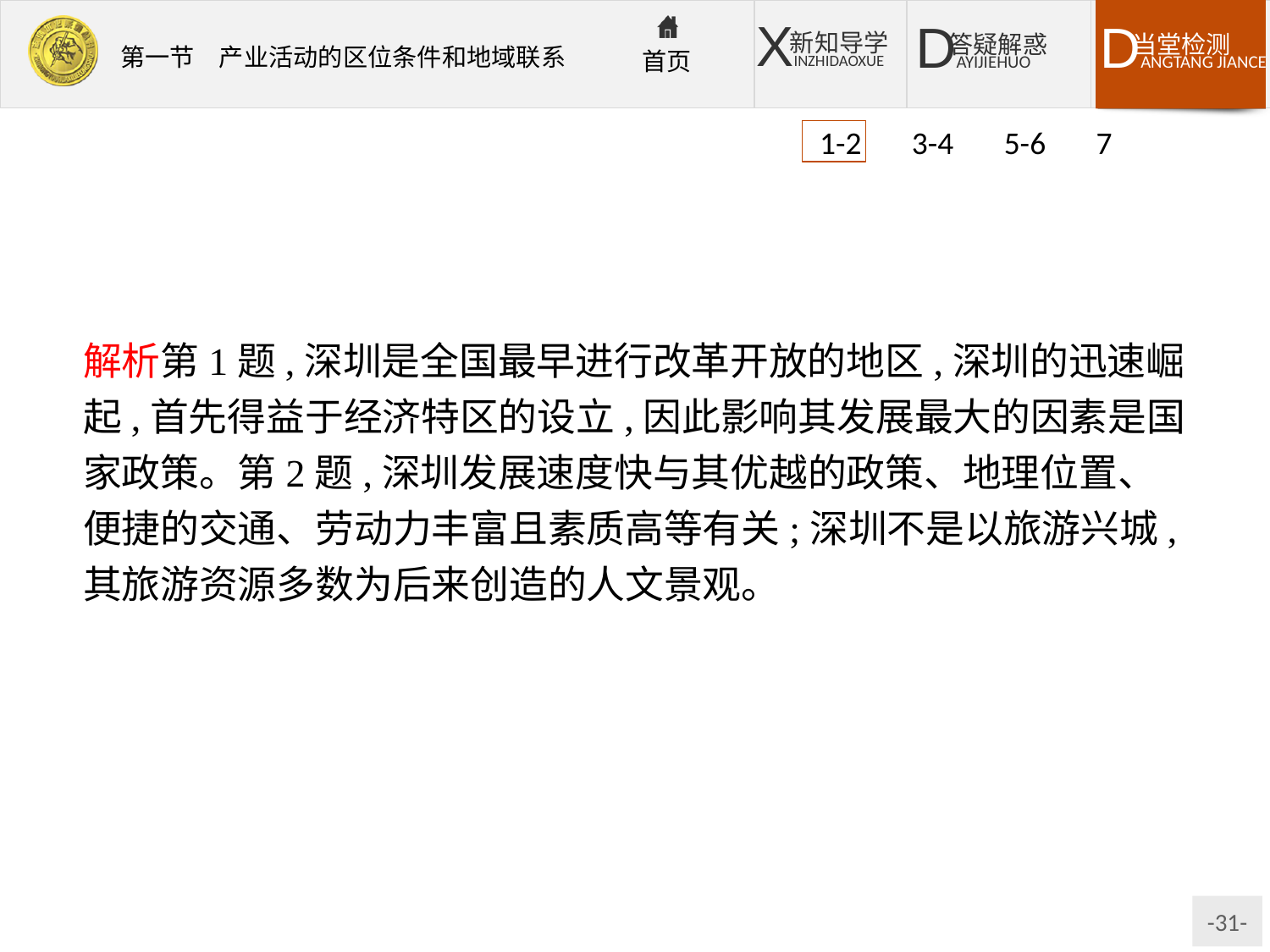

1-2       3-4       5-6       7

解析第1题,深圳是全国最早进行改革开放的地区,深圳的迅速崛起,首先得益于经济特区的设立,因此影响其发展最大的因素是国家政策。第2题,深圳发展速度快与其优越的政策、地理位置、便捷的交通、劳动力丰富且素质高等有关;深圳不是以旅游兴城,其旅游资源多数为后来创造的人文景观。
答案1.B　2.C